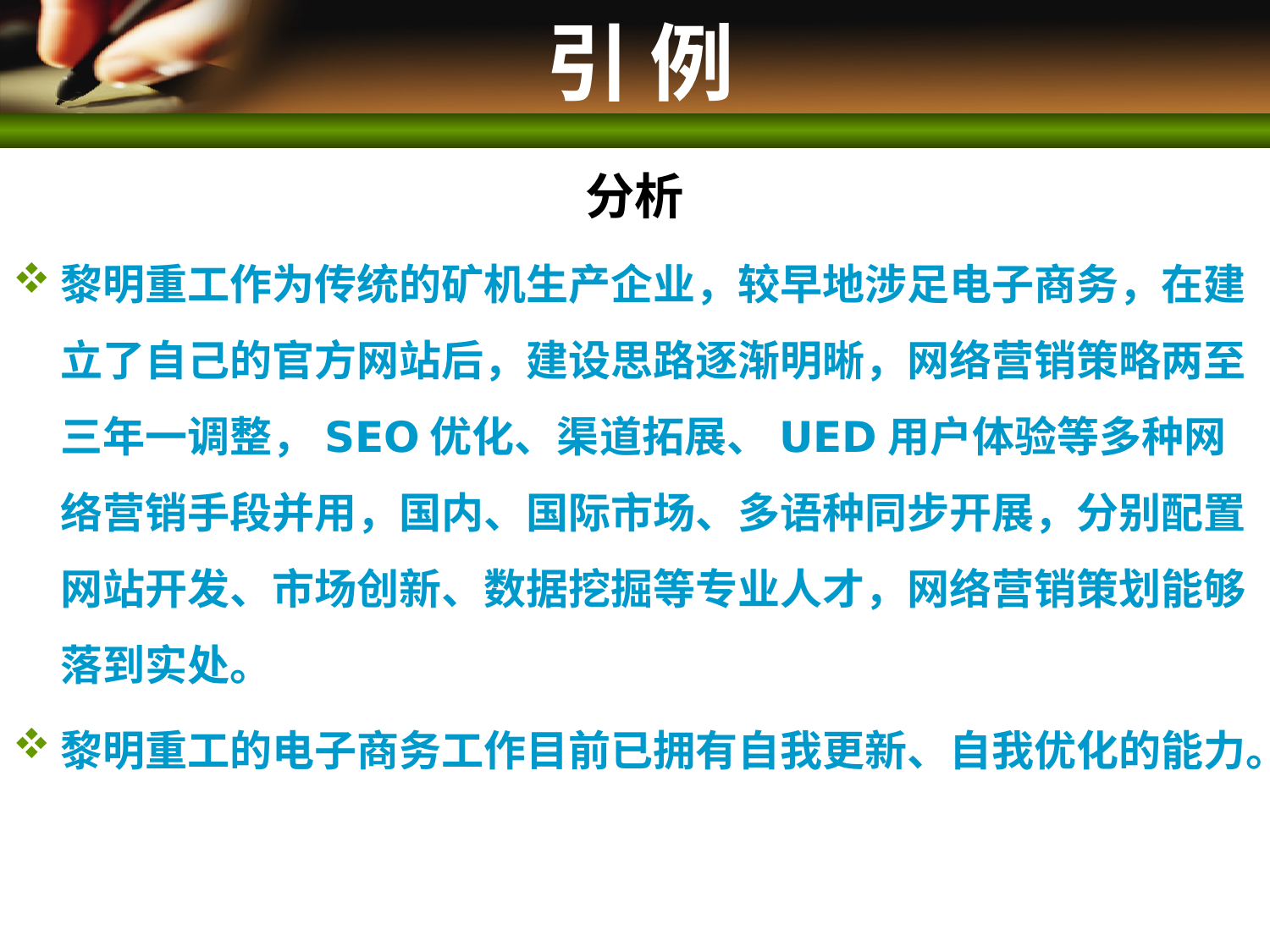

# 引 例
分析
黎明重工作为传统的矿机生产企业，较早地涉足电子商务，在建立了自己的官方网站后，建设思路逐渐明晰，网络营销策略两至三年一调整，SEO优化、渠道拓展、UED用户体验等多种网络营销手段并用，国内、国际市场、多语种同步开展，分别配置网站开发、市场创新、数据挖掘等专业人才，网络营销策划能够落到实处。
黎明重工的电子商务工作目前已拥有自我更新、自我优化的能力。